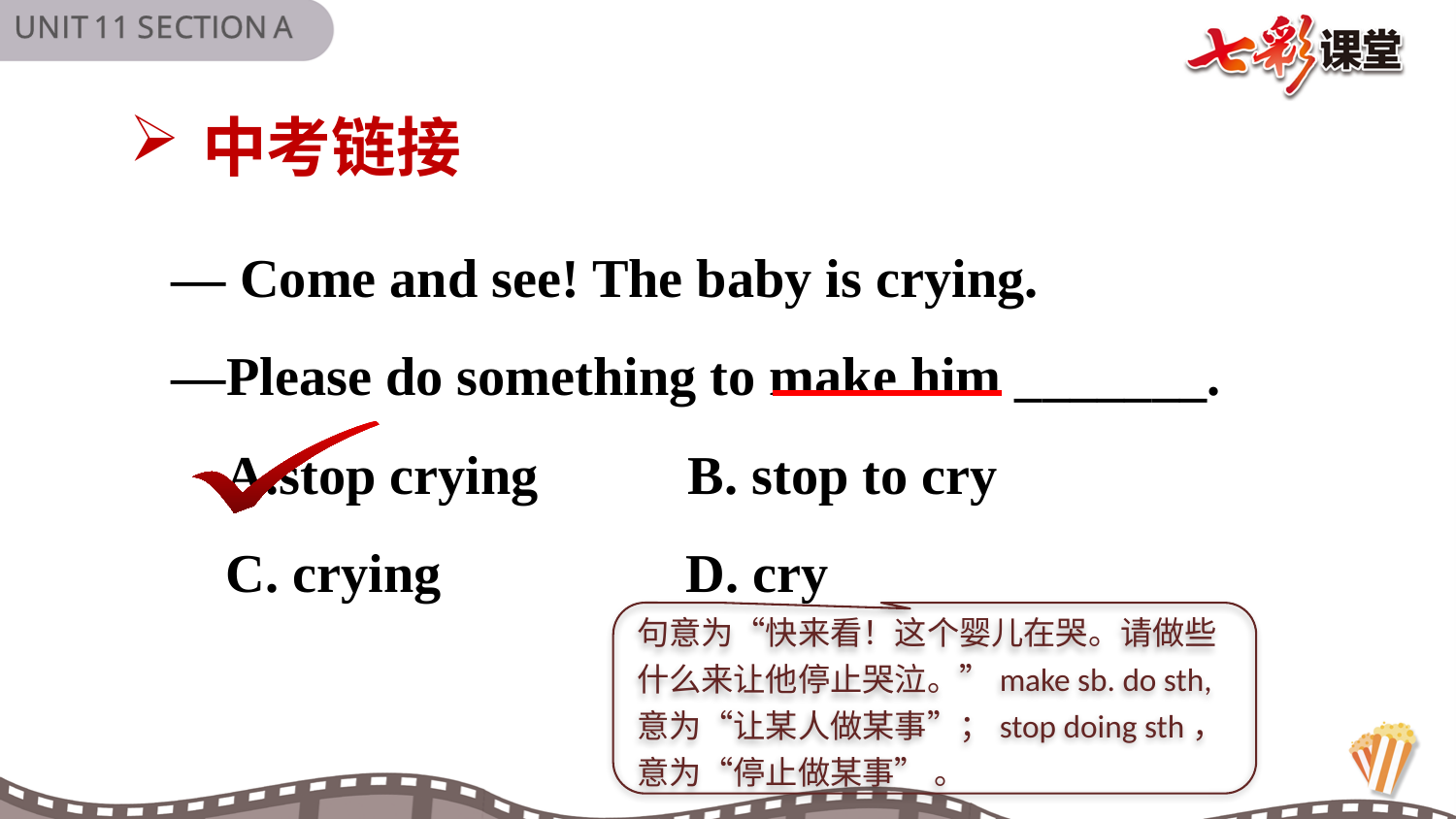

中考链接
— Come and see! The baby is crying.
—Please do something to make him _______.
    A.stop crying           B. stop to cry
    C. crying                  D. cry

句意为“快来看！这个婴儿在哭。请做些什么来让他停止哭泣。”make sb. do sth,意为“让某人做某事”；stop doing sth，意为“停止做某事” 。